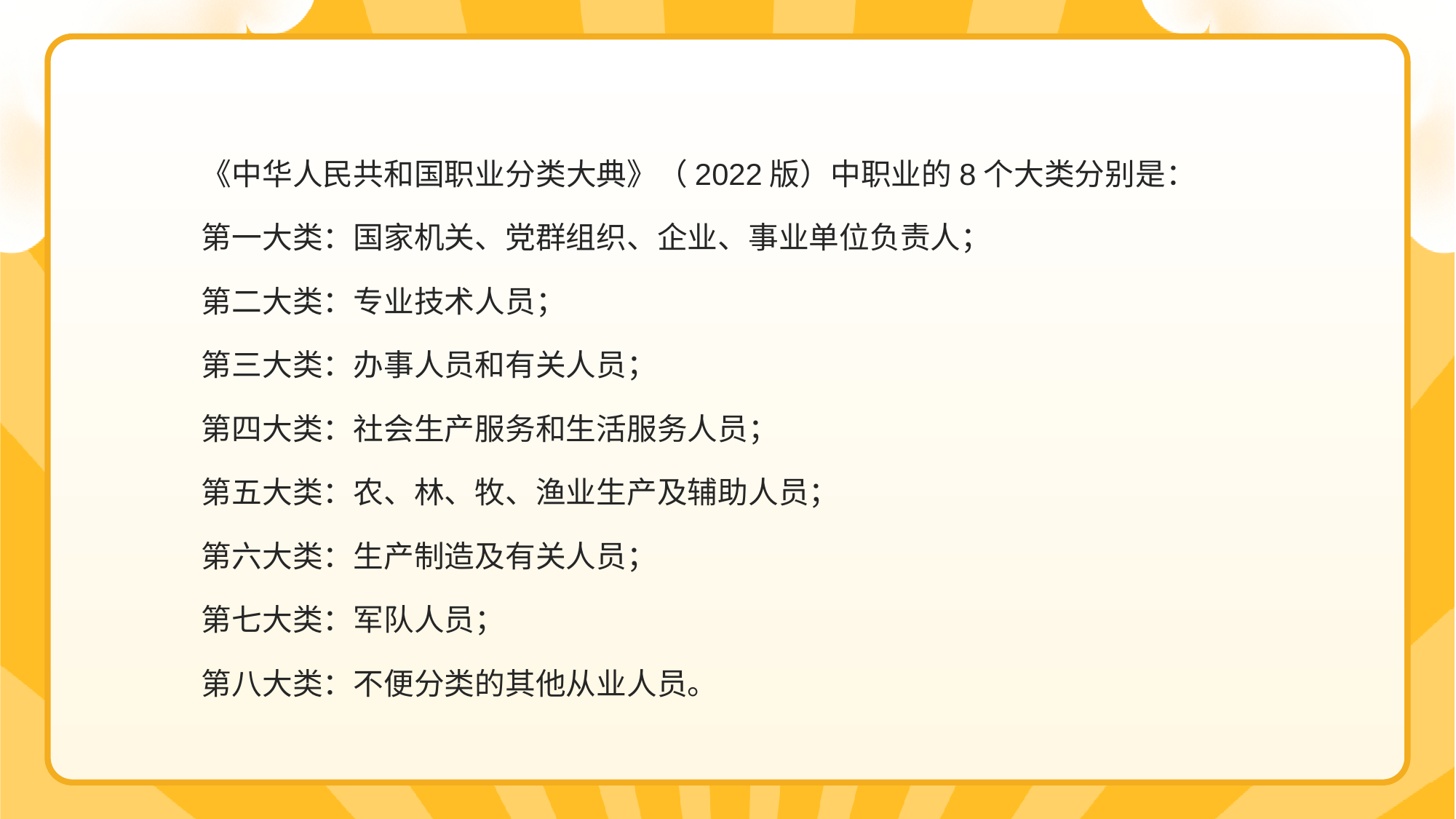

《中华人民共和国职业分类大典》（2022版）中职业的8个大类分别是：
第一大类：国家机关、党群组织、企业、事业单位负责人；
第二大类：专业技术人员；
第三大类：办事人员和有关人员；
第四大类：社会生产服务和生活服务人员；
第五大类：农、林、牧、渔业生产及辅助人员；
第六大类：生产制造及有关人员；
第七大类：军队人员；
第八大类：不便分类的其他从业人员。